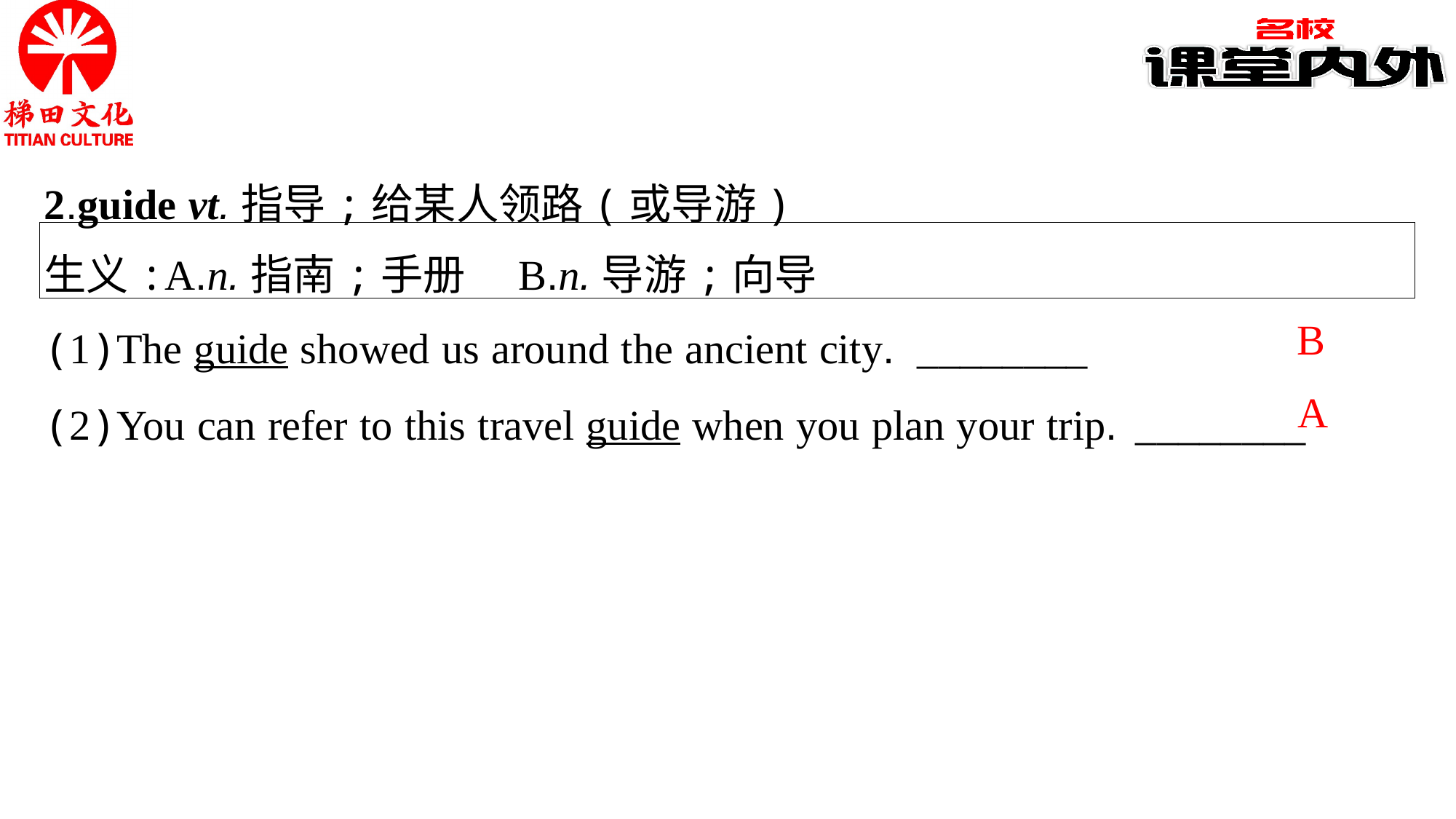

2.guide vt.指导;给某人领路(或导游)
生义:A.n.指南;手册　B.n.导游;向导
(1)The guide showed us around the ancient city.	________
(2)You can refer to this travel guide when you plan your trip.	________
B
A